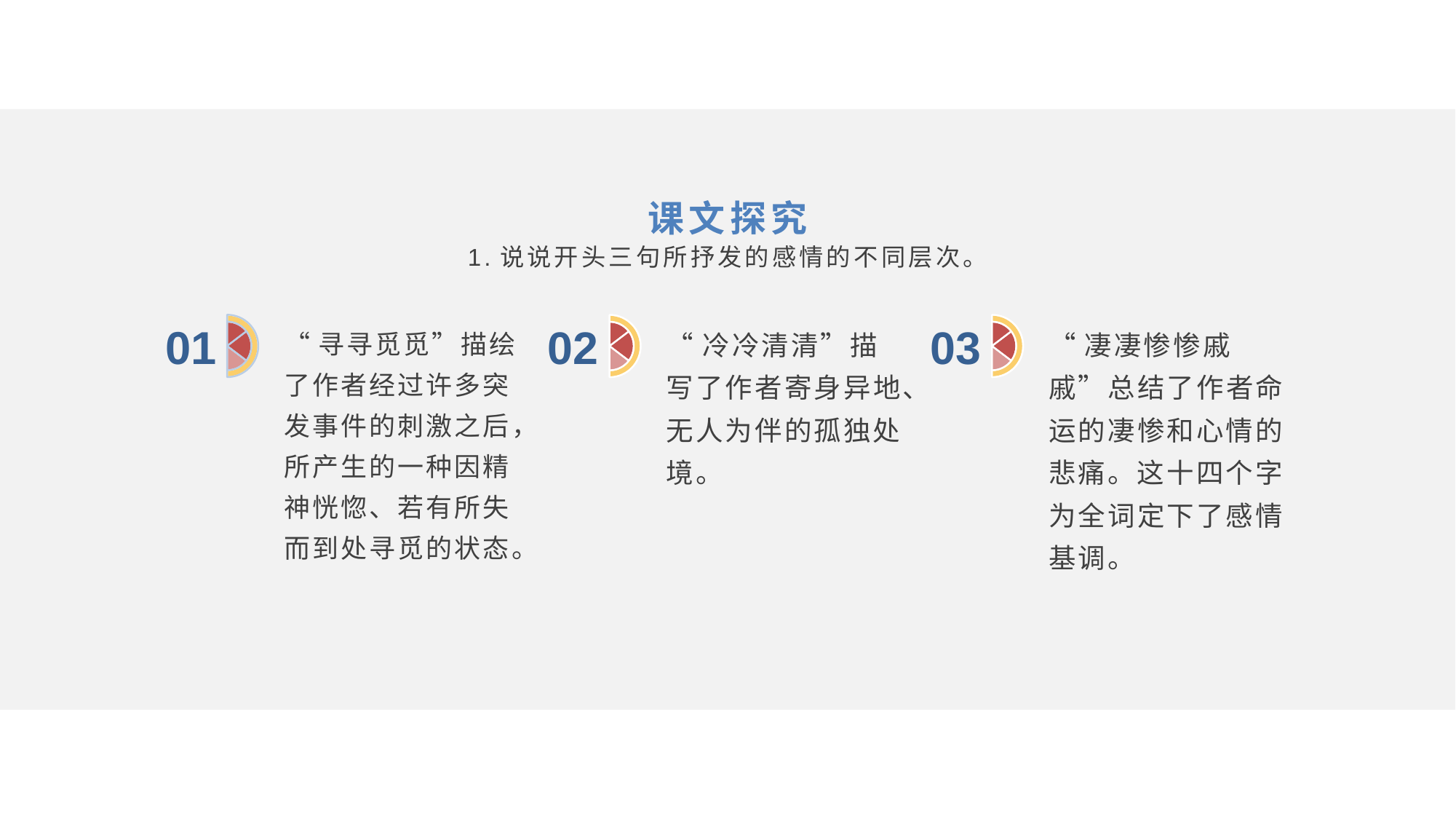

课文探究
1.说说开头三句所抒发的感情的不同层次。
01
“寻寻觅觅”描绘了作者经过许多突发事件的刺激之后，所产生的一种因精神恍惚、若有所失而到处寻觅的状态。
03
“凄凄惨惨戚戚”总结了作者命运的凄惨和心情的悲痛。这十四个字为全词定下了感情基调。
02
“冷冷清清”描写了作者寄身异地、无人为伴的孤独处境。